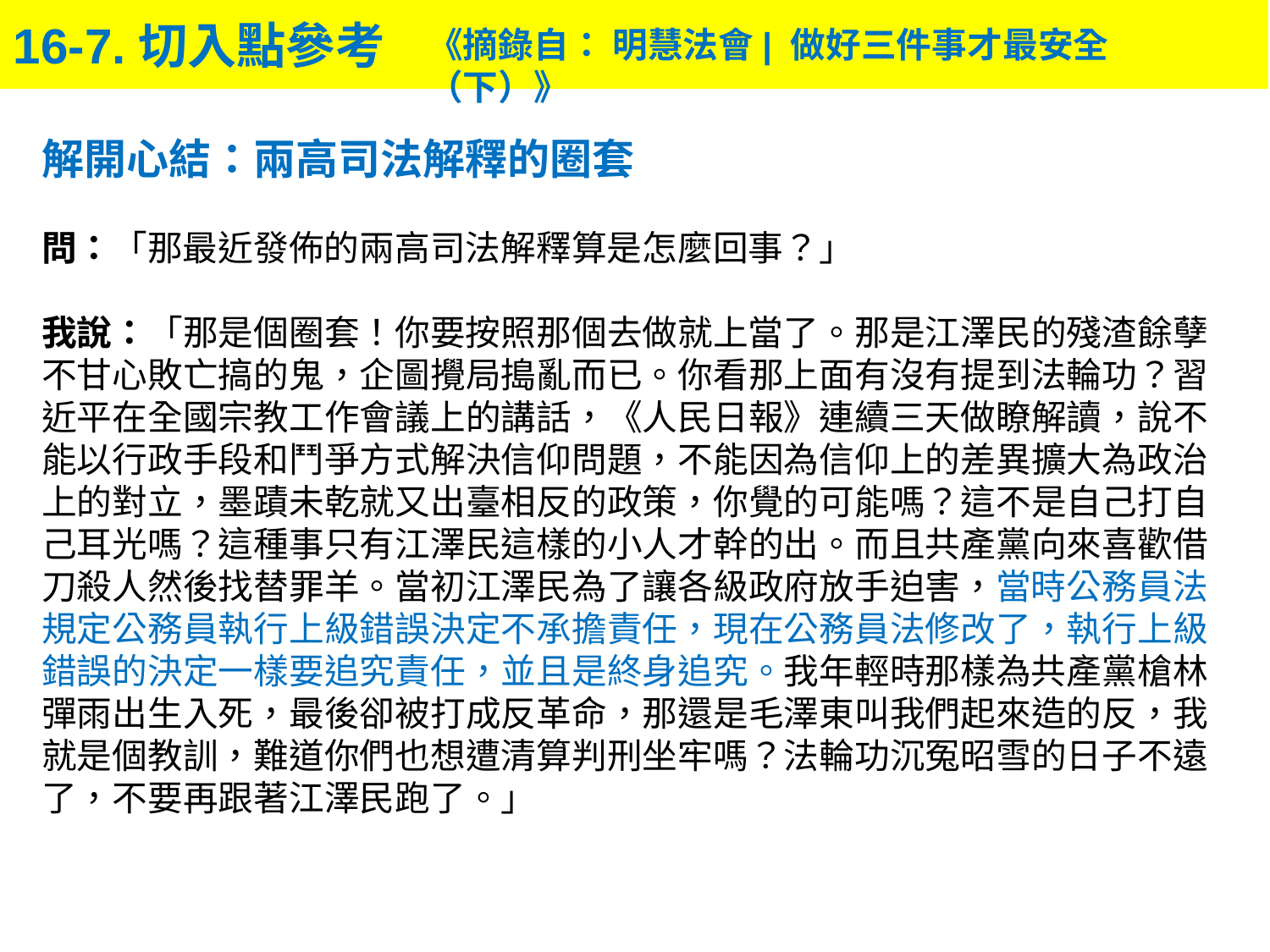

16-7.切入點參考
《摘錄自： 明慧法會| 做好三件事才最安全（下）》
解開心結：兩高司法解釋的圈套

問：「那最近發佈的兩高司法解釋算是怎麼回事？」

我說：「那是個圈套！你要按照那個去做就上當了。那是江澤民的殘渣餘孽不甘心敗亡搞的鬼，企圖攪局搗亂而已。你看那上面有沒有提到法輪功？習近平在全國宗教工作會議上的講話，《人民日報》連續三天做瞭解讀，說不能以行政手段和鬥爭方式解決信仰問題，不能因為信仰上的差異擴大為政治上的對立，墨蹟未乾就又出臺相反的政策，你覺的可能嗎？這不是自己打自己耳光嗎？這種事只有江澤民這樣的小人才幹的出。而且共產黨向來喜歡借刀殺人然後找替罪羊。當初江澤民為了讓各級政府放手迫害，當時公務員法規定公務員執行上級錯誤決定不承擔責任，現在公務員法修改了，執行上級錯誤的決定一樣要追究責任，並且是終身追究。我年輕時那樣為共產黨槍林彈雨出生入死，最後卻被打成反革命，那還是毛澤東叫我們起來造的反，我就是個教訓，難道你們也想遭清算判刑坐牢嗎？法輪功沉冤昭雪的日子不遠了，不要再跟著江澤民跑了。」